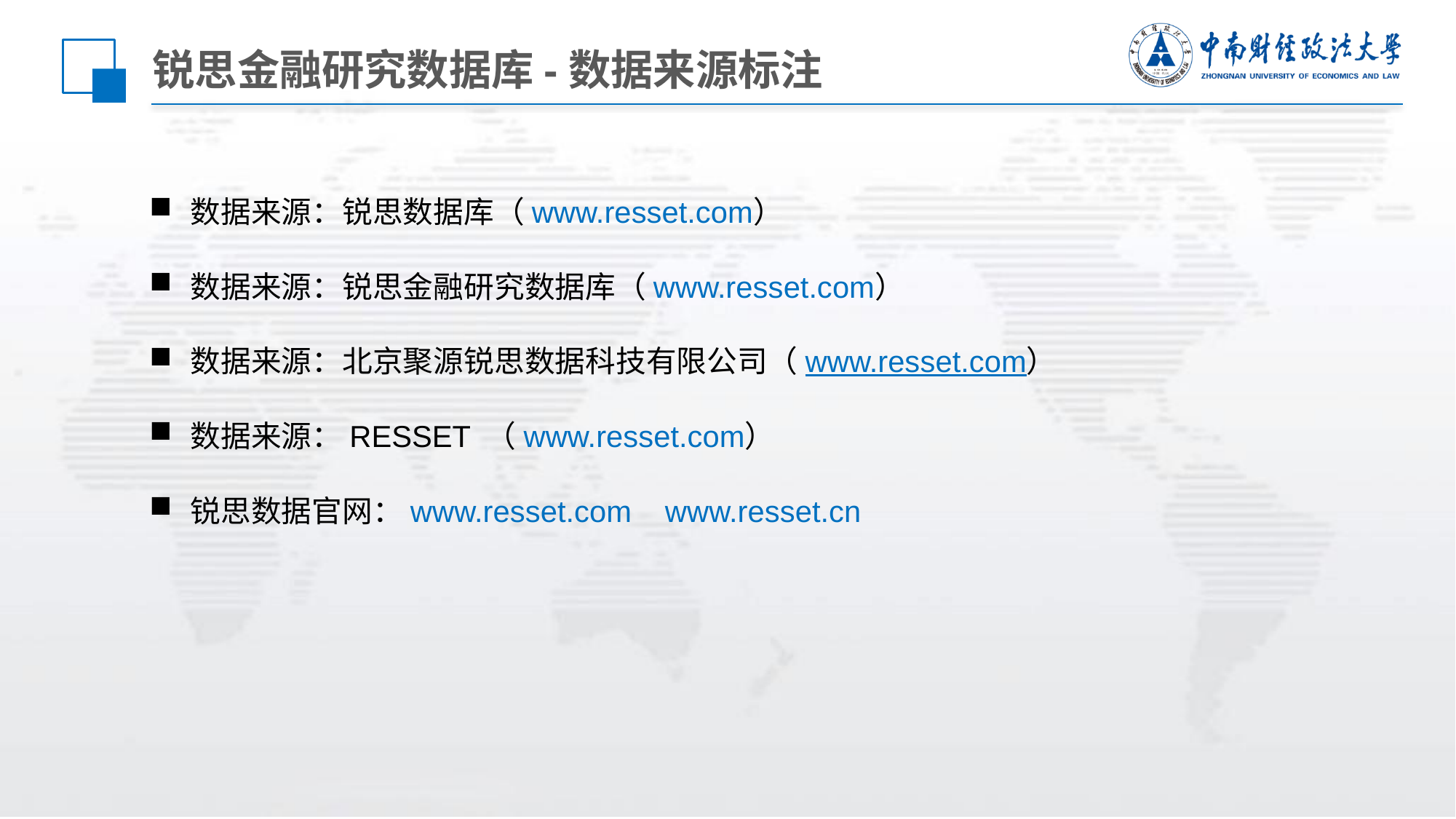

# 锐思金融研究数据库-数据来源标注
数据来源：锐思数据库（www.resset.com）
数据来源：锐思金融研究数据库（www.resset.com）
数据来源：北京聚源锐思数据科技有限公司（www.resset.com）
数据来源：RESSET （www.resset.com）
锐思数据官网：www.resset.com    www.resset.cn